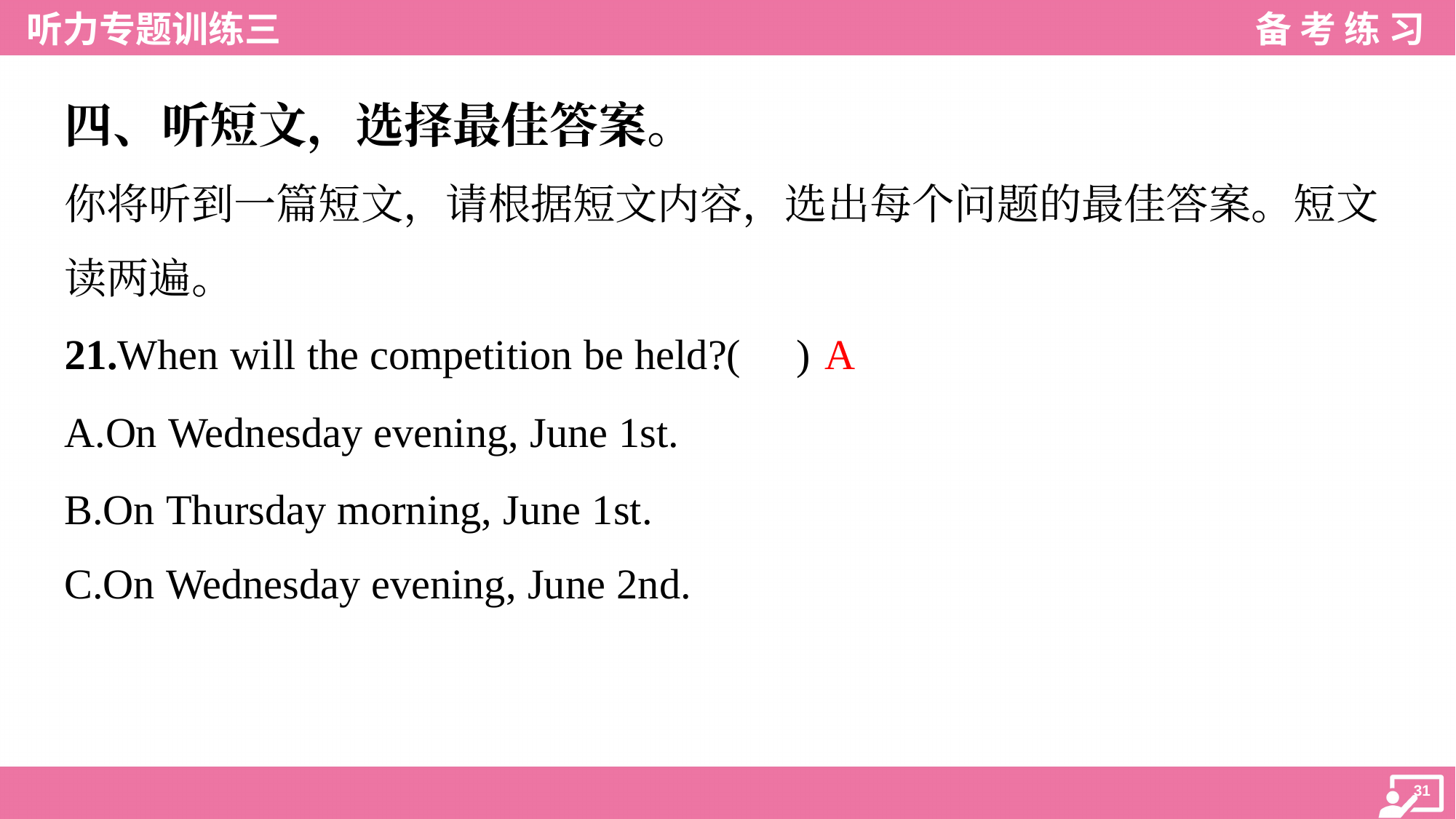

四、听短文，选择最佳答案。
你将听到一篇短文，请根据短文内容，选出每个问题的最佳答案。短文
读两遍。
A
21.When will the competition be held?(     )
A.On Wednesday evening, June 1st.
B.On Thursday morning, June 1st.
C.On Wednesday evening, June 2nd.